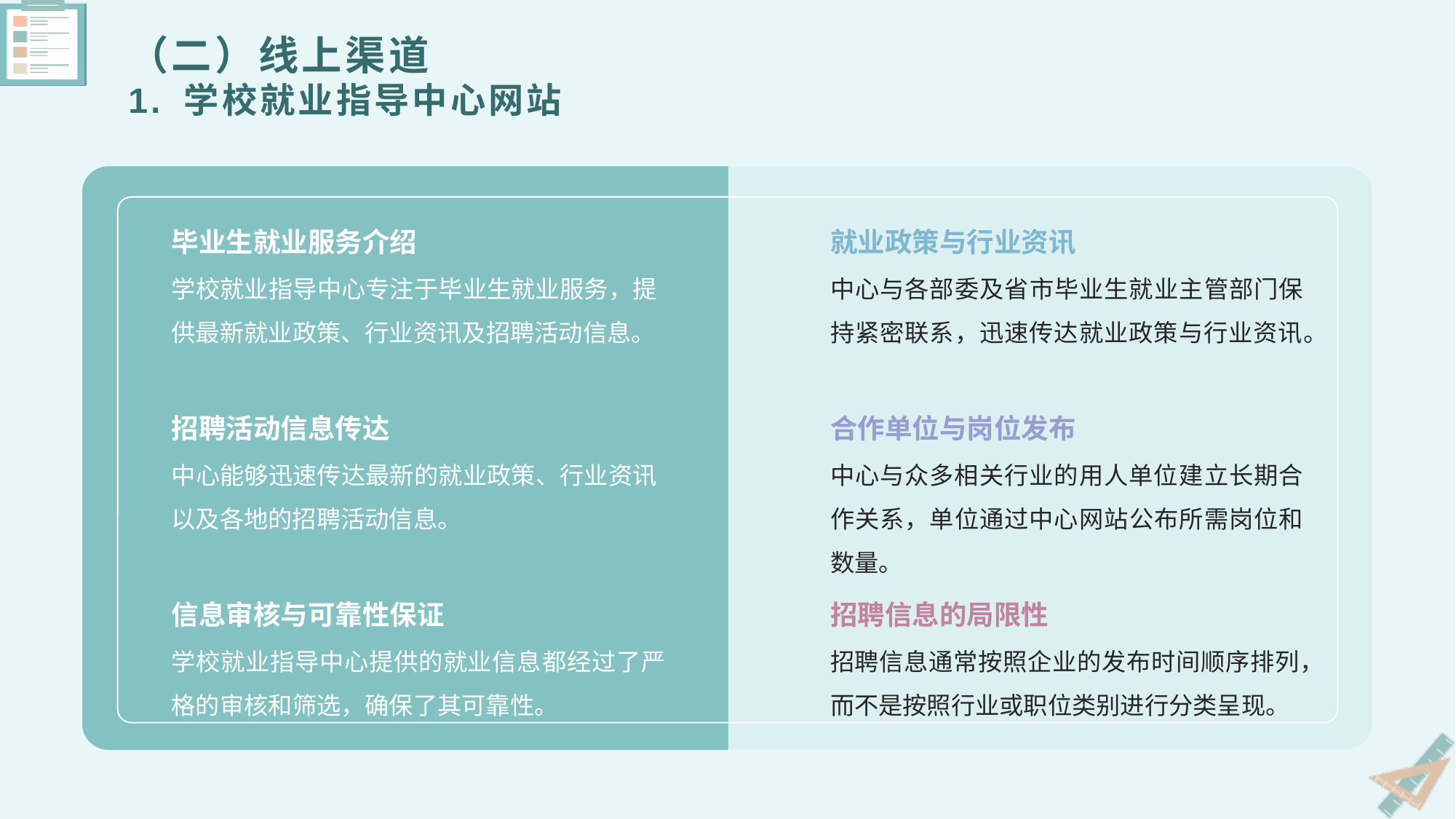

# （二）线上渠道 1. 学校就业指导中心网站

毕业生就业服务介绍
就业政策与行业资讯
学校就业指导中心专注于毕业生就业服务，提供最新就业政策、行业资讯及招聘活动信息。
中心与各部委及省市毕业生就业主管部门保持紧密联系，迅速传达就业政策与行业资讯。
招聘活动信息传达
合作单位与岗位发布
中心能够迅速传达最新的就业政策、行业资讯以及各地的招聘活动信息。
中心与众多相关行业的用人单位建立长期合作关系，单位通过中心网站公布所需岗位和数量。
信息审核与可靠性保证
招聘信息的局限性
学校就业指导中心提供的就业信息都经过了严格的审核和筛选，确保了其可靠性。
招聘信息通常按照企业的发布时间顺序排列，而不是按照行业或职位类别进行分类呈现。